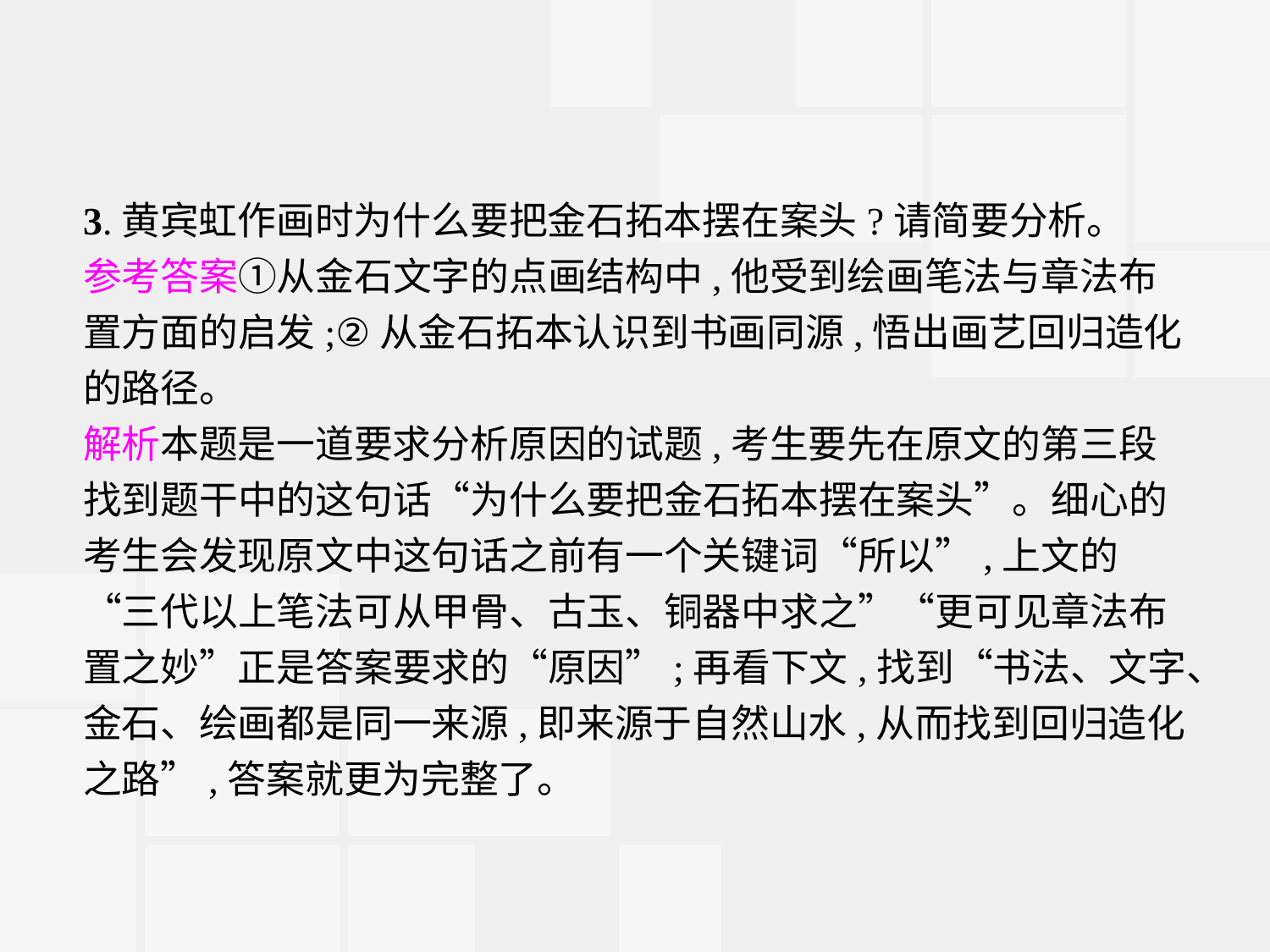

3.黄宾虹作画时为什么要把金石拓本摆在案头?请简要分析。
参考答案①从金石文字的点画结构中,他受到绘画笔法与章法布置方面的启发;②从金石拓本认识到书画同源,悟出画艺回归造化的路径。
解析本题是一道要求分析原因的试题,考生要先在原文的第三段找到题干中的这句话“为什么要把金石拓本摆在案头”。细心的考生会发现原文中这句话之前有一个关键词“所以”,上文的“三代以上笔法可从甲骨、古玉、铜器中求之”“更可见章法布置之妙”正是答案要求的“原因”;再看下文,找到“书法、文字、金石、绘画都是同一来源,即来源于自然山水,从而找到回归造化之路”,答案就更为完整了。